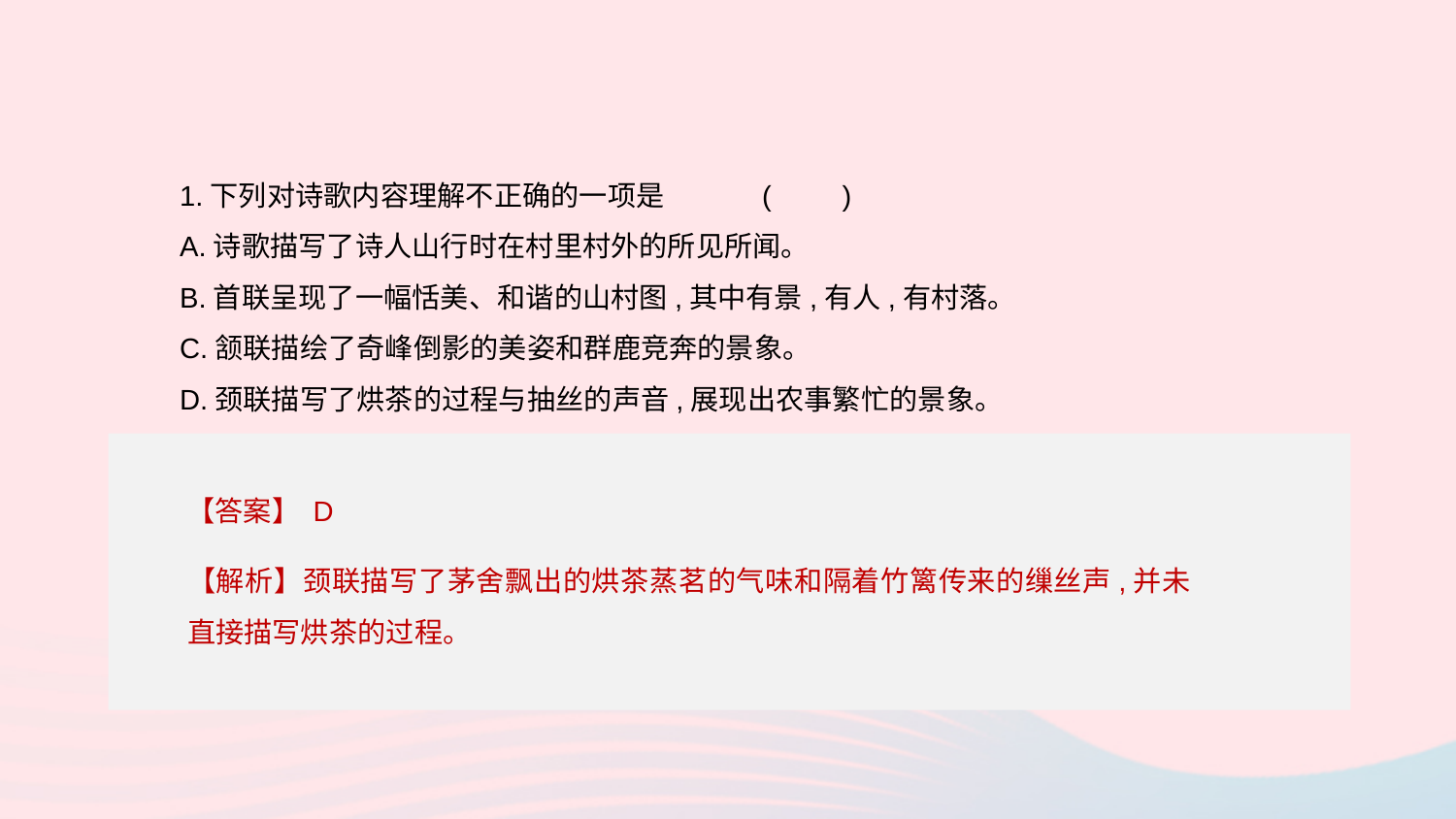

1.下列对诗歌内容理解不正确的一项是	(　　)
A.诗歌描写了诗人山行时在村里村外的所见所闻。
B.首联呈现了一幅恬美、和谐的山村图,其中有景,有人,有村落。
C.颔联描绘了奇峰倒影的美姿和群鹿竞奔的景象。
D.颈联描写了烘茶的过程与抽丝的声音,展现出农事繁忙的景象。

【答案】 D
【解析】颈联描写了茅舍飘出的烘茶蒸茗的气味和隔着竹篱传来的缫丝声,并未直接描写烘茶的过程。